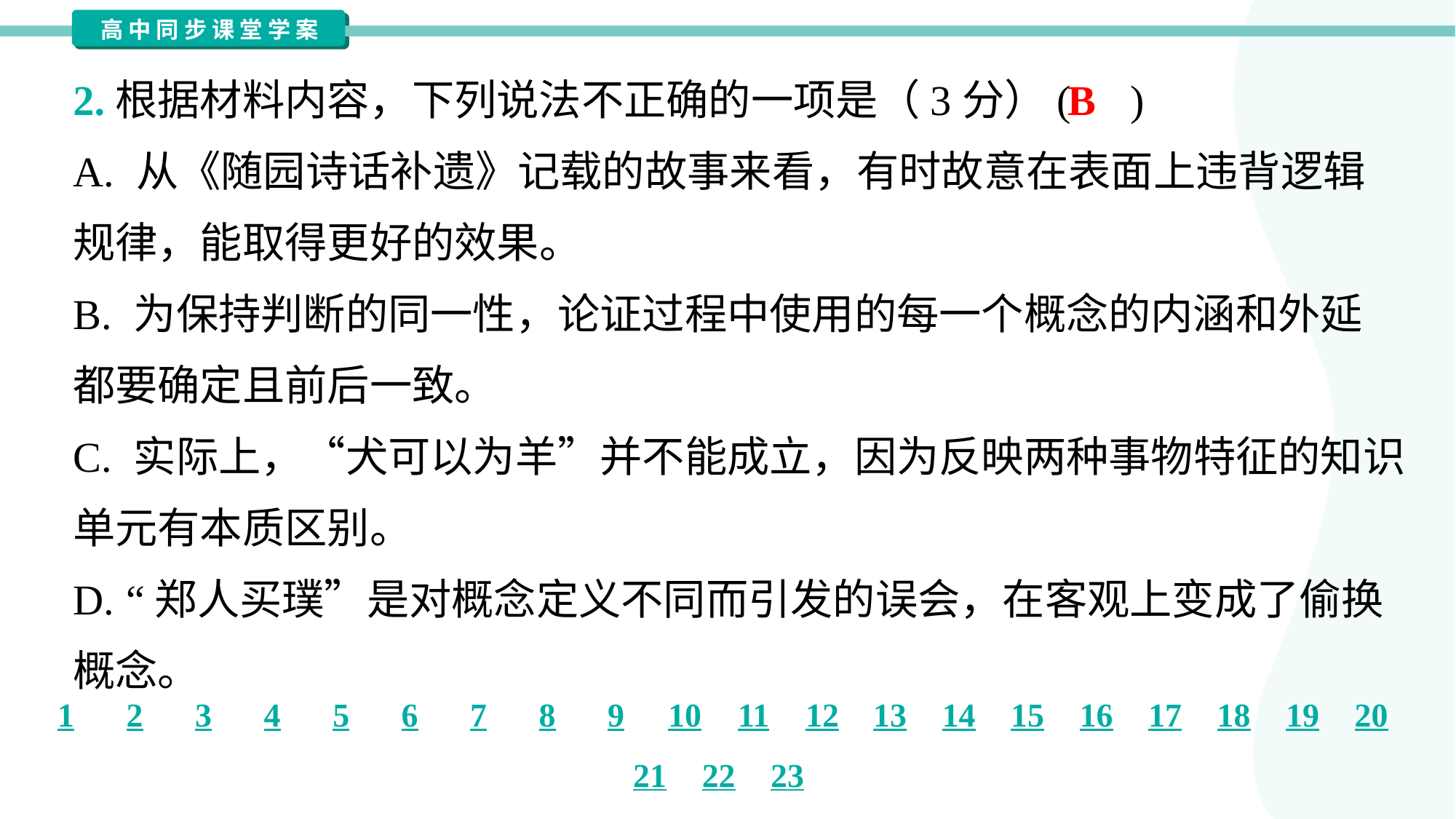

2.根据材料内容，下列说法不正确的一项是（3分）(     )
B
A. 从《随园诗话补遗》记载的故事来看，有时故意在表面上违背逻辑
规律，能取得更好的效果。
B. 为保持判断的同一性，论证过程中使用的每一个概念的内涵和外延
都要确定且前后一致。
C. 实际上，“犬可以为羊”并不能成立，因为反映两种事物特征的知识
单元有本质区别。
D. “郑人买璞”是对概念定义不同而引发的误会，在客观上变成了偷换
概念。